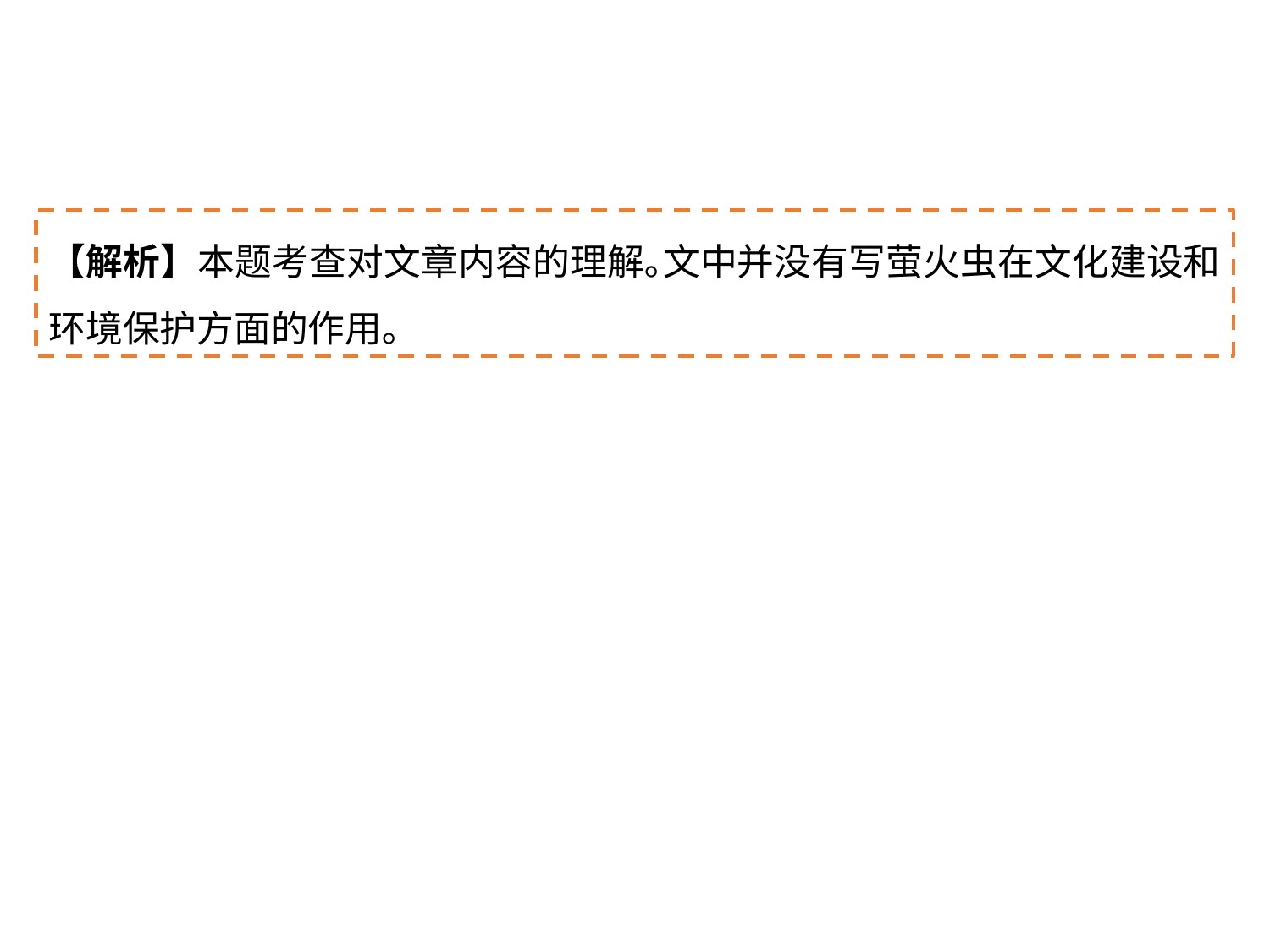

【解析】本题考查对文章内容的理解｡文中并没有写萤火虫在文化建设和环境保护方面的作用｡